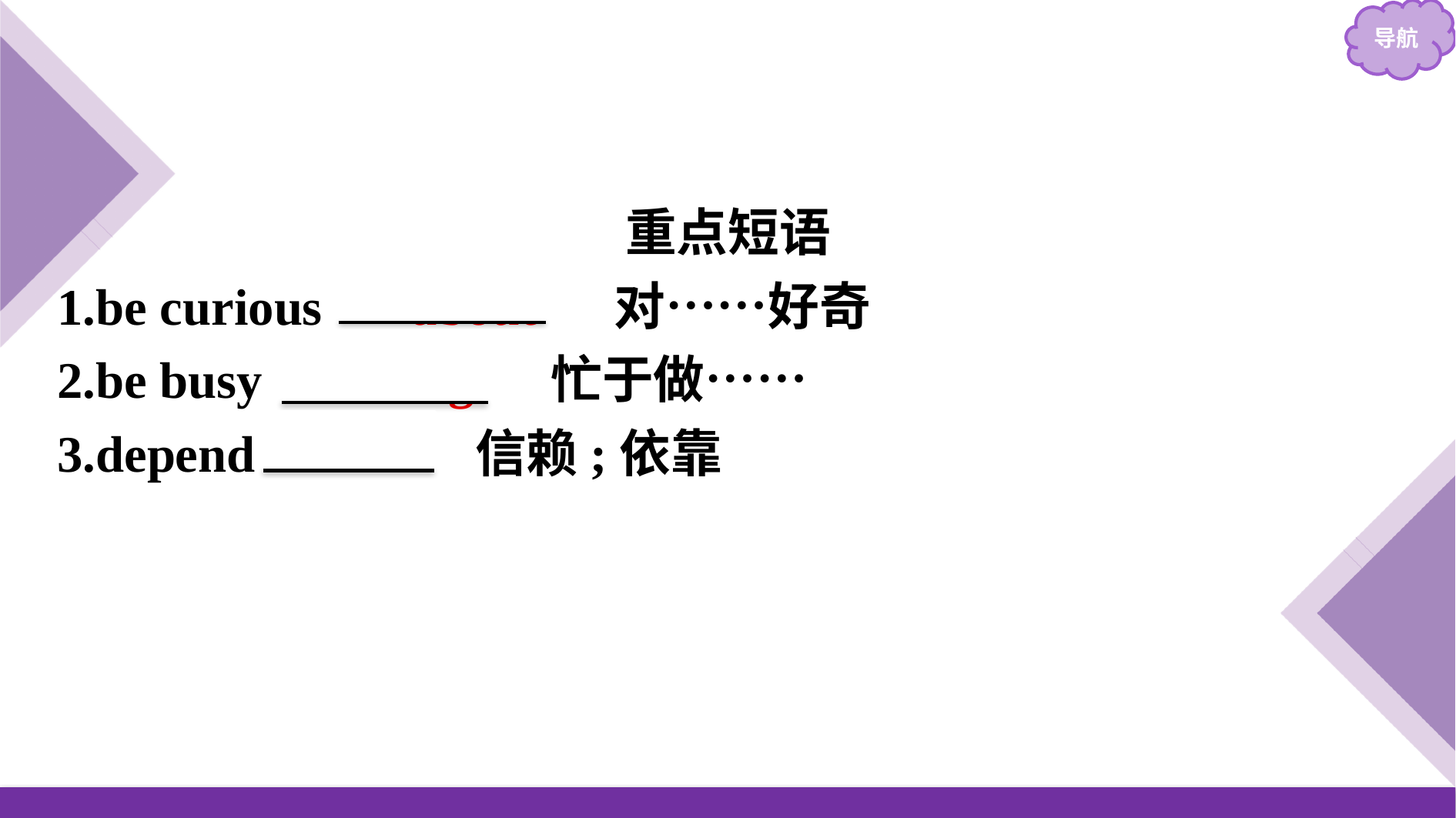

重点短语
1.be curious 　about　 对……好奇
2.be busy 　doing　 忙于做……
3.depend 　on　 信赖;依靠